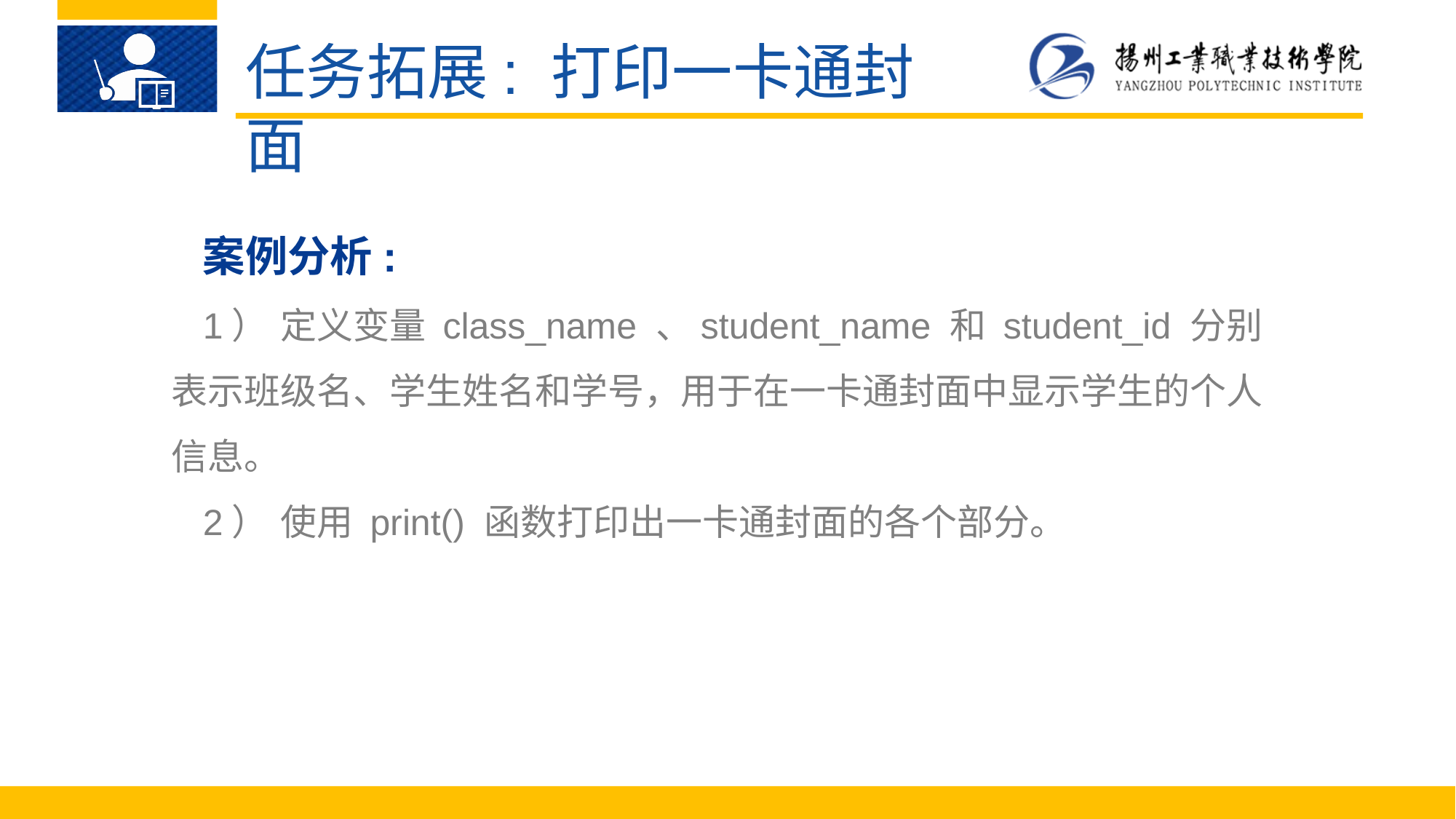

任务拓展: 打印一卡通封面
案例分析:
1）	定义变量 class_name 、student_name 和 student_id 分别表示班级名、学生姓名和学号，用于在一卡通封面中显示学生的个人信息。
2）	使用 print() 函数打印出一卡通封面的各个部分。